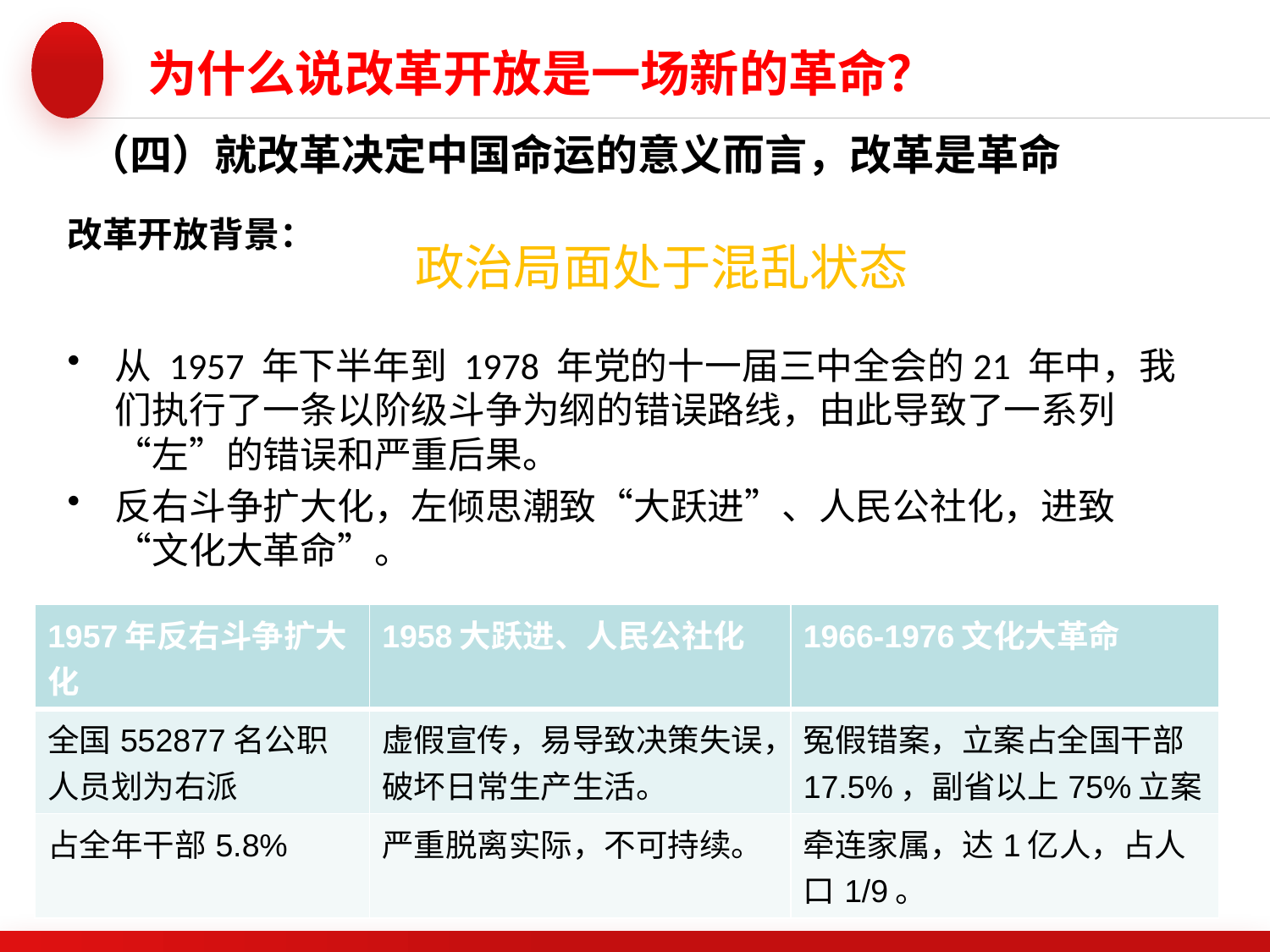

为什么说改革开放是一场新的革命？
（四）就改革决定中国命运的意义而言，改革是革命
改革开放背景：
# 政治局面处于混乱状态
从 1957 年下半年到 1978 年党的十一届三中全会的21 年中，我们执行了一条以阶级斗争为纲的错误路线，由此导致了一系列“左”的错误和严重后果。
反右斗争扩大化，左倾思潮致“大跃进”、人民公社化，进致“文化大革命”。

| 1957年反右斗争扩大化 | 1958大跃进、人民公社化 | 1966-1976文化大革命 |
| --- | --- | --- |
| 全国552877名公职人员划为右派 | 虚假宣传，易导致决策失误，破坏日常生产生活。 | 冤假错案，立案占全国干部17.5%，副省以上75%立案 |
| 占全年干部5.8% | 严重脱离实际，不可持续。 | 牵连家属，达1亿人，占人口1/9。 |